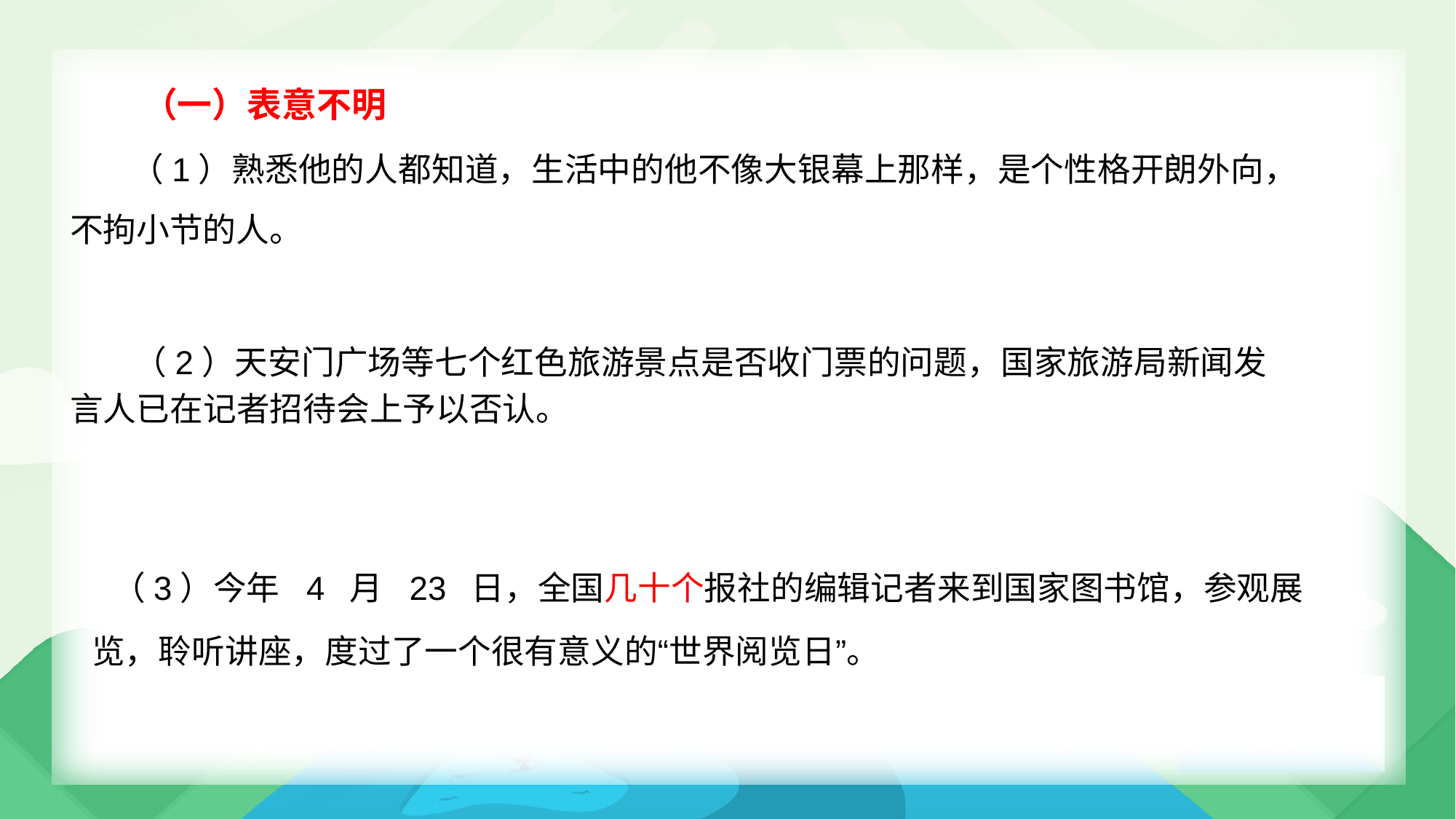

（一）表意不明
（1）熟悉他的人都知道，生活中的他不像大银幕上那样，是个性格开朗外向，
不拘小节的人。
（2）天安门广场等七个红色旅游景点是否收门票的问题，国家旅游局新闻发
言人已在记者招待会上予以否认。
（3）今年  4  月  23  日，全国几十个报社的编辑记者来到国家图书馆，参观展
览，聆听讲座，度过了一个很有意义的“世界阅览日”。